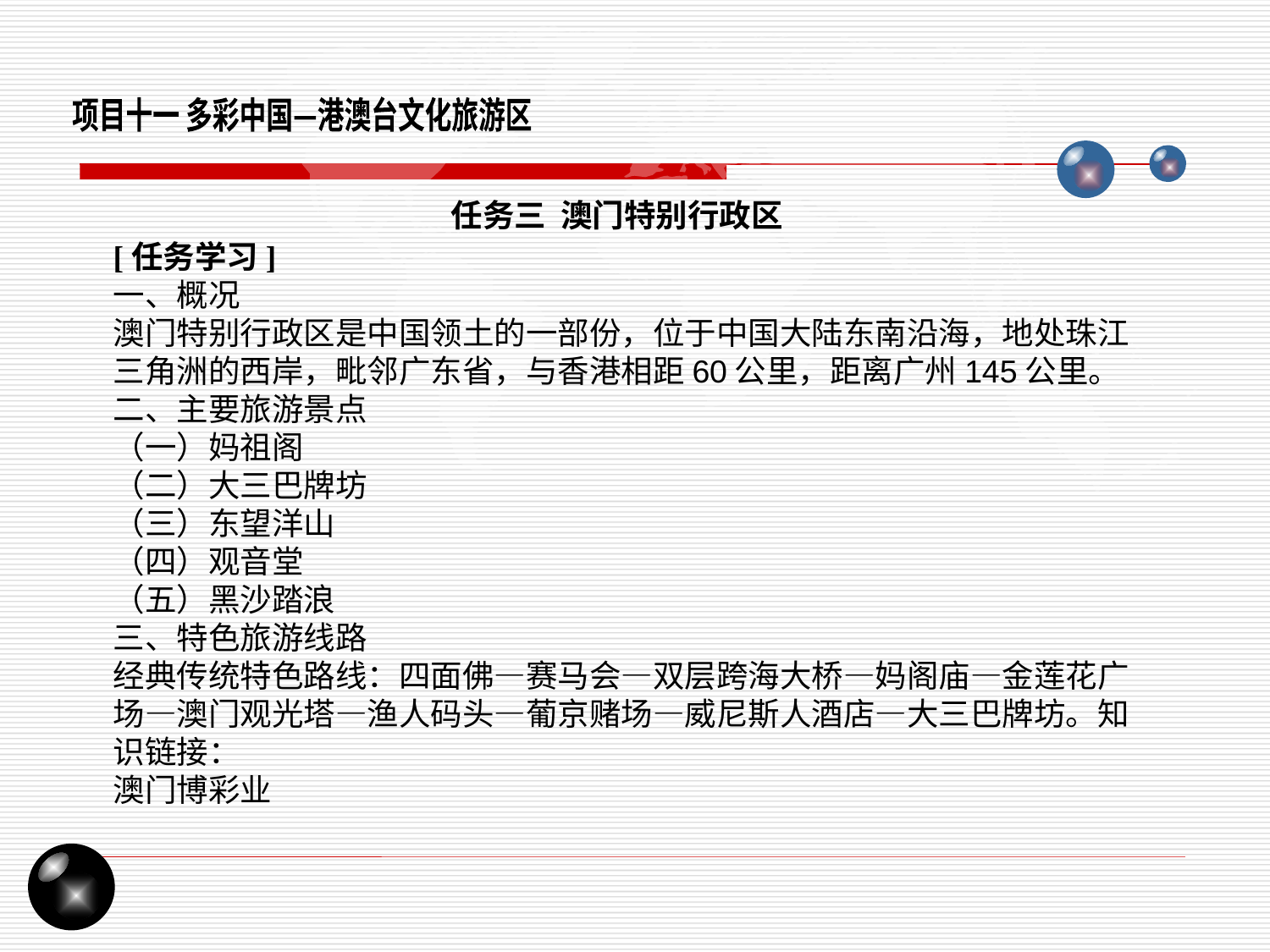

项目十一 多彩中国—港澳台文化旅游区
任务三  澳门特别行政区
[任务学习]
一、概况
澳门特别行政区是中国领土的一部份，位于中国大陆东南沿海，地处珠江三角洲的西岸，毗邻广东省，与香港相距60公里，距离广州145公里。二、主要旅游景点
（一）妈祖阁
（二）大三巴牌坊
（三）东望洋山
（四）观音堂
（五）黑沙踏浪
三、特色旅游线路
经典传统特色路线：四面佛—赛马会—双层跨海大桥—妈阁庙—金莲花广场—澳门观光塔—渔人码头—葡京赌场—威尼斯人酒店—大三巴牌坊。知识链接：
澳门博彩业